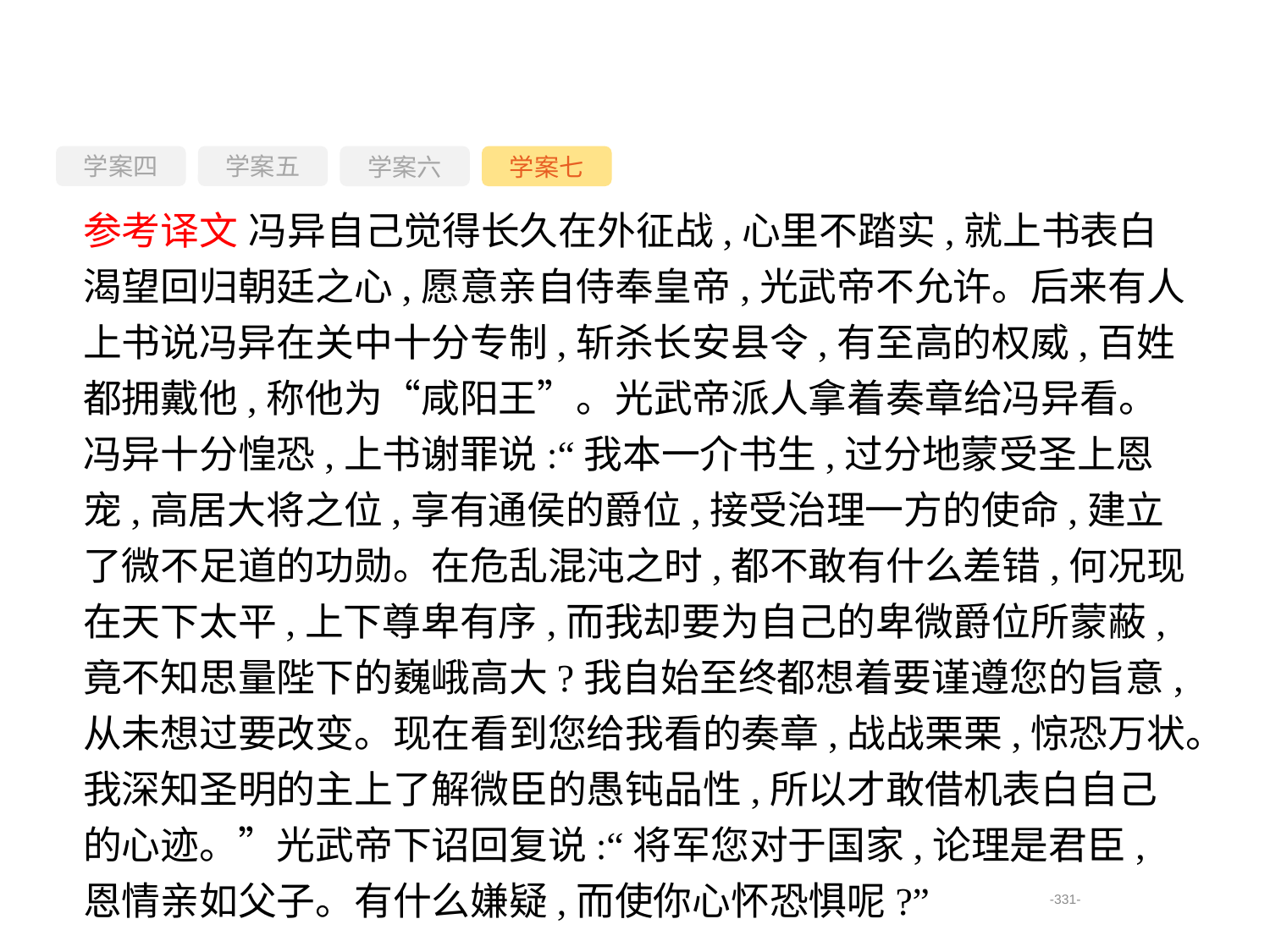

学案四
学案六
学案七
学案五
参考译文 冯异自己觉得长久在外征战,心里不踏实,就上书表白渴望回归朝廷之心,愿意亲自侍奉皇帝,光武帝不允许。后来有人上书说冯异在关中十分专制,斩杀长安县令,有至高的权威,百姓都拥戴他,称他为“咸阳王”。光武帝派人拿着奏章给冯异看。冯异十分惶恐,上书谢罪说:“我本一介书生,过分地蒙受圣上恩宠,高居大将之位,享有通侯的爵位,接受治理一方的使命,建立了微不足道的功勋。在危乱混沌之时,都不敢有什么差错,何况现在天下太平,上下尊卑有序,而我却要为自己的卑微爵位所蒙蔽,竟不知思量陛下的巍峨高大?我自始至终都想着要谨遵您的旨意,从未想过要改变。现在看到您给我看的奏章,战战栗栗,惊恐万状。我深知圣明的主上了解微臣的愚钝品性,所以才敢借机表白自己的心迹。”光武帝下诏回复说:“将军您对于国家,论理是君臣,恩情亲如父子。有什么嫌疑,而使你心怀恐惧呢?”
-331-